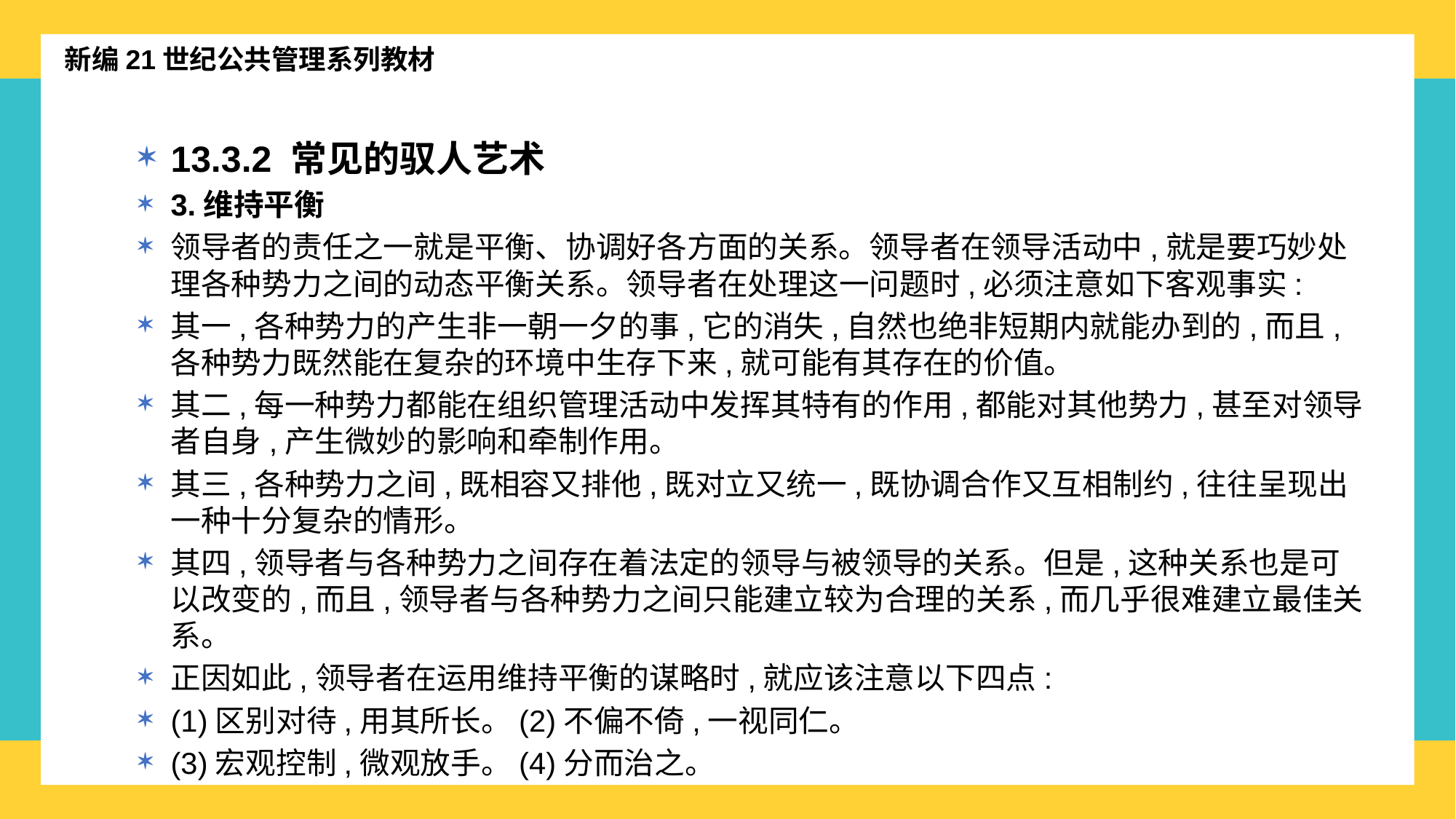

新编21世纪公共管理系列教材
13.3.2 常见的驭人艺术
3.维持平衡
领导者的责任之一就是平衡、协调好各方面的关系。领导者在领导活动中,就是要巧妙处理各种势力之间的动态平衡关系。领导者在处理这一问题时,必须注意如下客观事实:
其一,各种势力的产生非一朝一夕的事,它的消失,自然也绝非短期内就能办到的,而且,各种势力既然能在复杂的环境中生存下来,就可能有其存在的价值。
其二,每一种势力都能在组织管理活动中发挥其特有的作用,都能对其他势力,甚至对领导者自身,产生微妙的影响和牵制作用。
其三,各种势力之间,既相容又排他,既对立又统一,既协调合作又互相制约,往往呈现出一种十分复杂的情形。
其四,领导者与各种势力之间存在着法定的领导与被领导的关系。但是,这种关系也是可以改变的,而且,领导者与各种势力之间只能建立较为合理的关系,而几乎很难建立最佳关系。
正因如此,领导者在运用维持平衡的谋略时,就应该注意以下四点:
(1)区别对待,用其所长。(2)不偏不倚,一视同仁。
(3)宏观控制,微观放手。(4)分而治之。